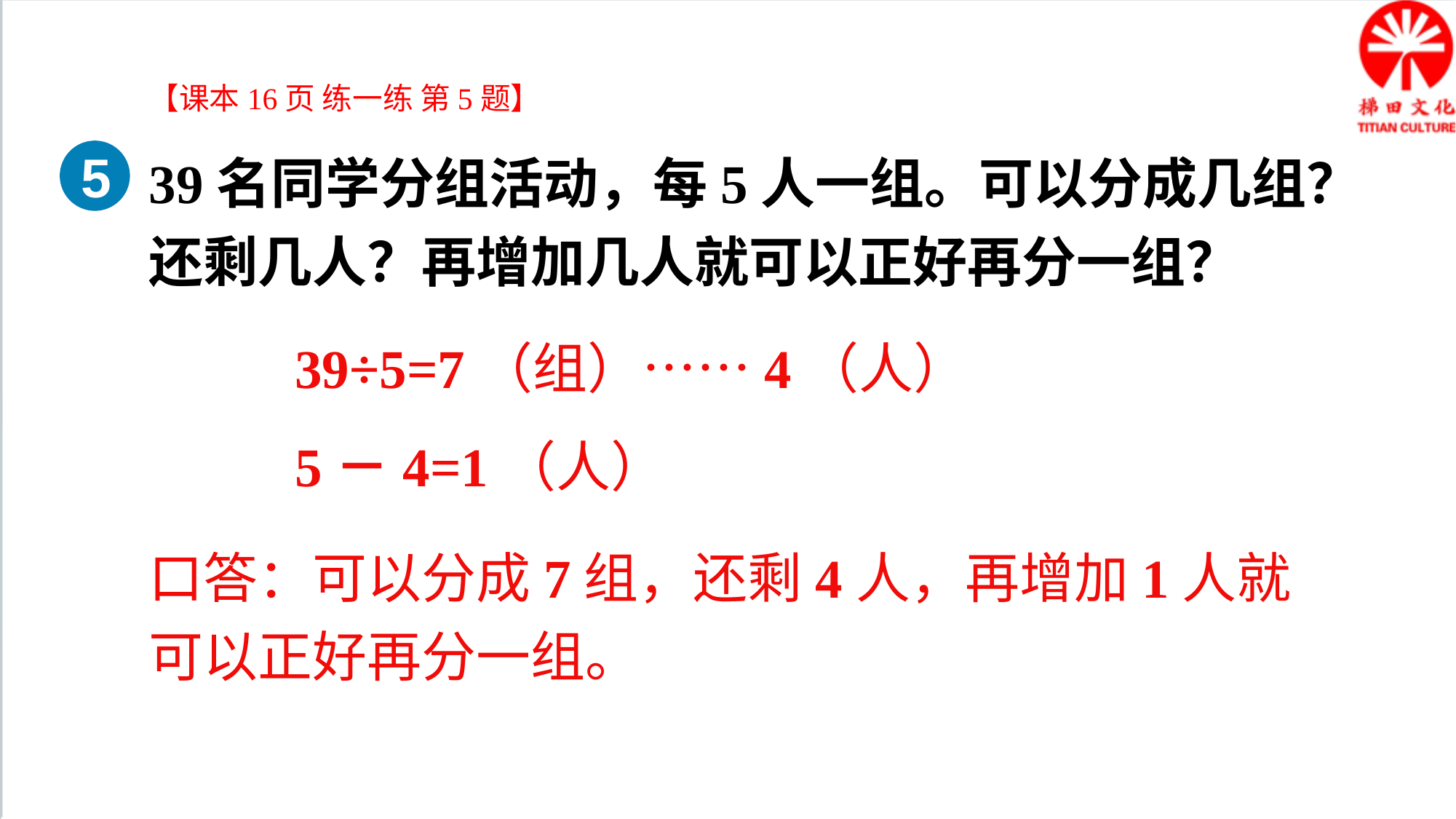

【课本16页 练一练 第5题】
39名同学分组活动，每5人一组。可以分成几组？还剩几人？再增加几人就可以正好再分一组？
5
39÷5=7（组）……4（人）
5－4=1（人）
口答：可以分成7组，还剩4人，再增加1人就可以正好再分一组。